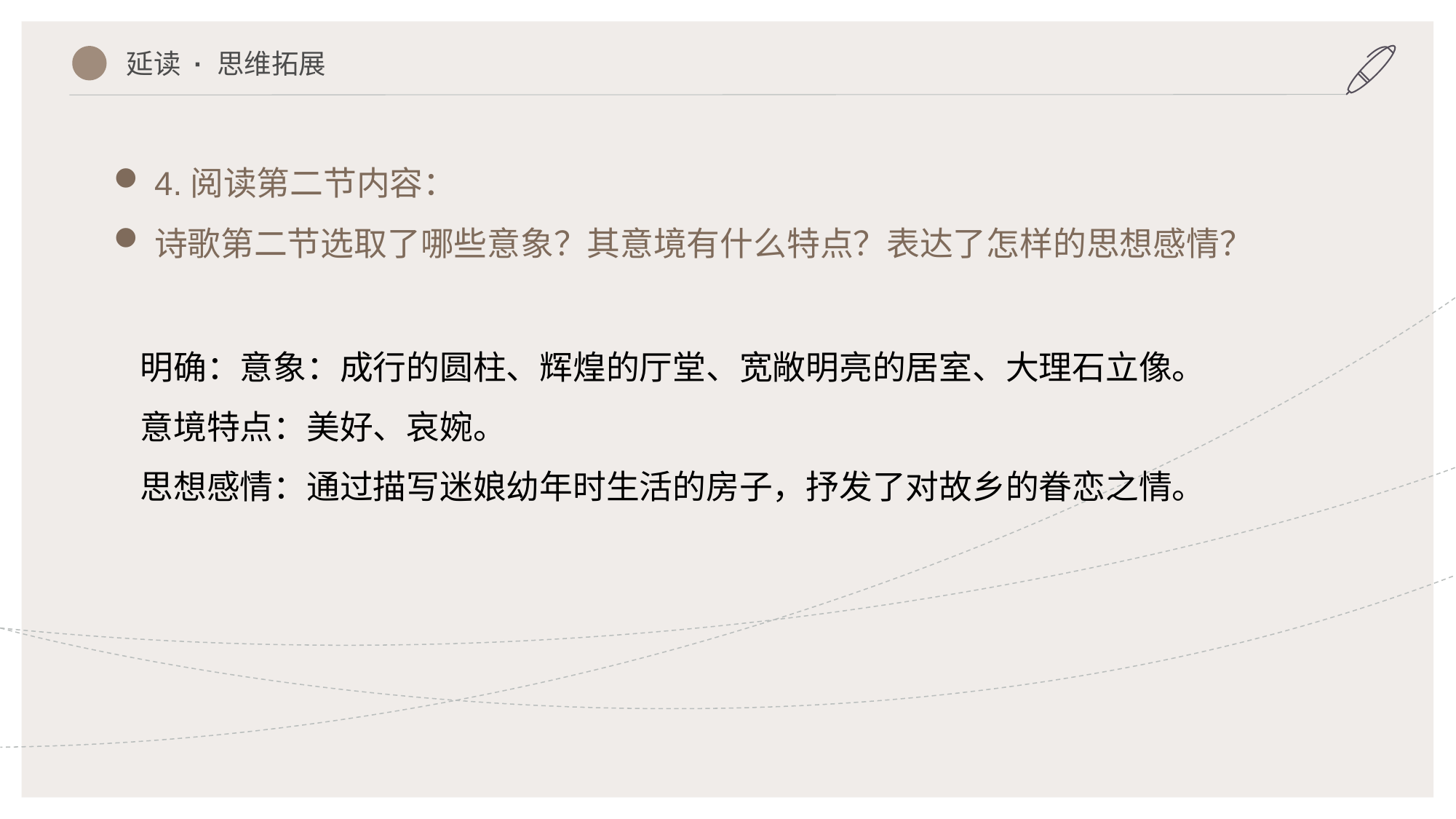

延读 · 思维拓展

4.阅读第二节内容：
诗歌第二节选取了哪些意象？其意境有什么特点？表达了怎样的思想感情？

明确：意象：成行的圆柱、辉煌的厅堂、宽敞明亮的居室、大理石立像。
意境特点：美好、哀婉。
思想感情：通过描写迷娘幼年时生活的房子，抒发了对故乡的眷恋之情。